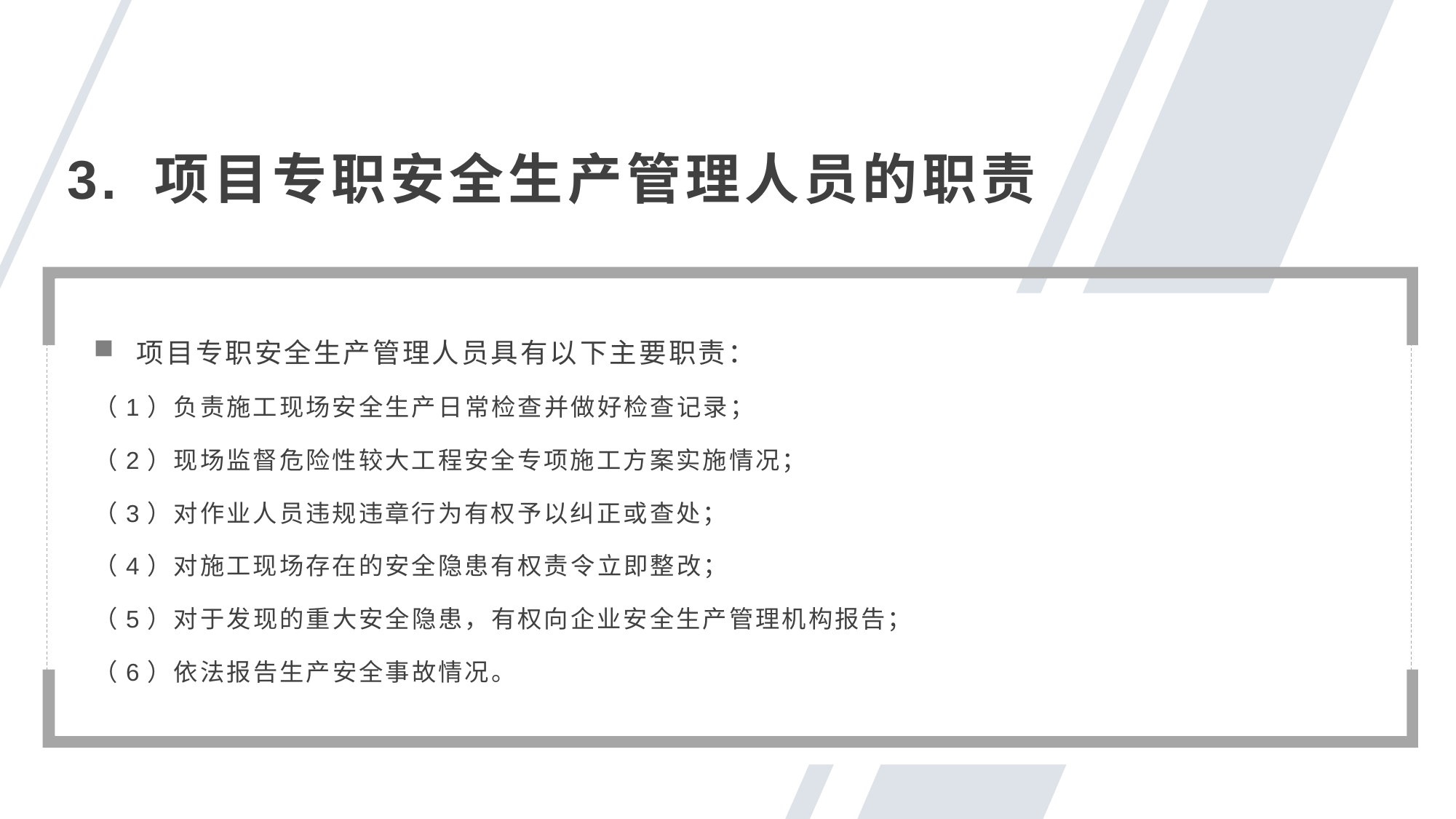

3. 项目专职安全生产管理人员的职责

项目专职安全生产管理人员具有以下主要职责：
（1）负责施工现场安全生产日常检查并做好检查记录；
（2）现场监督危险性较大工程安全专项施工方案实施情况；
（3）对作业人员违规违章行为有权予以纠正或查处；
（4）对施工现场存在的安全隐患有权责令立即整改；
（5）对于发现的重大安全隐患，有权向企业安全生产管理机构报告；
（6）依法报告生产安全事故情况。